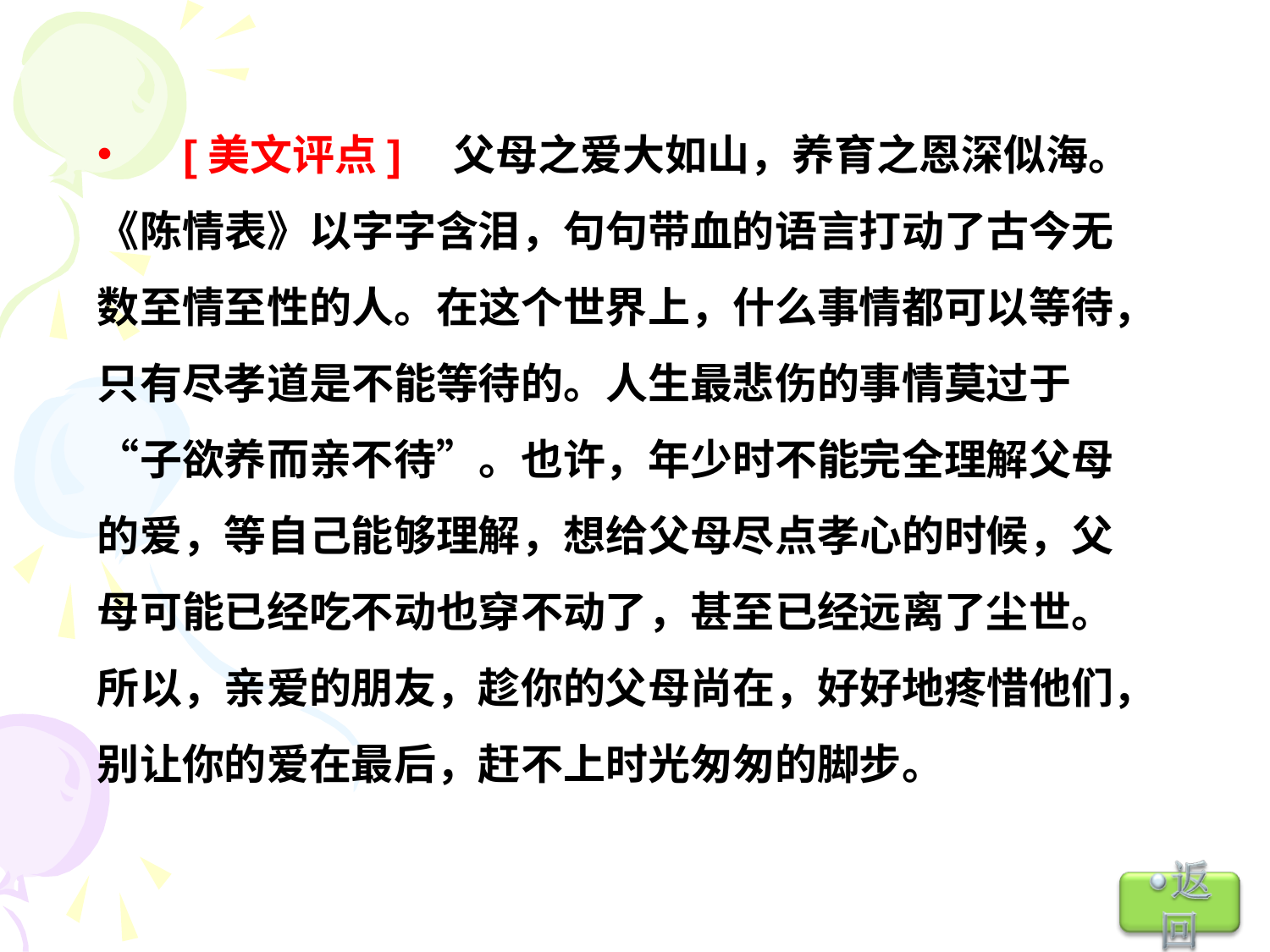

[美文评点]　父母之爱大如山，养育之恩深似海。《陈情表》以字字含泪，句句带血的语言打动了古今无数至情至性的人。在这个世界上，什么事情都可以等待，只有尽孝道是不能等待的。人生最悲伤的事情莫过于“子欲养而亲不待”。也许，年少时不能完全理解父母的爱，等自己能够理解，想给父母尽点孝心的时候，父母可能已经吃不动也穿不动了，甚至已经远离了尘世。所以，亲爱的朋友，趁你的父母尚在，好好地疼惜他们，别让你的爱在最后，赶不上时光匆匆的脚步。